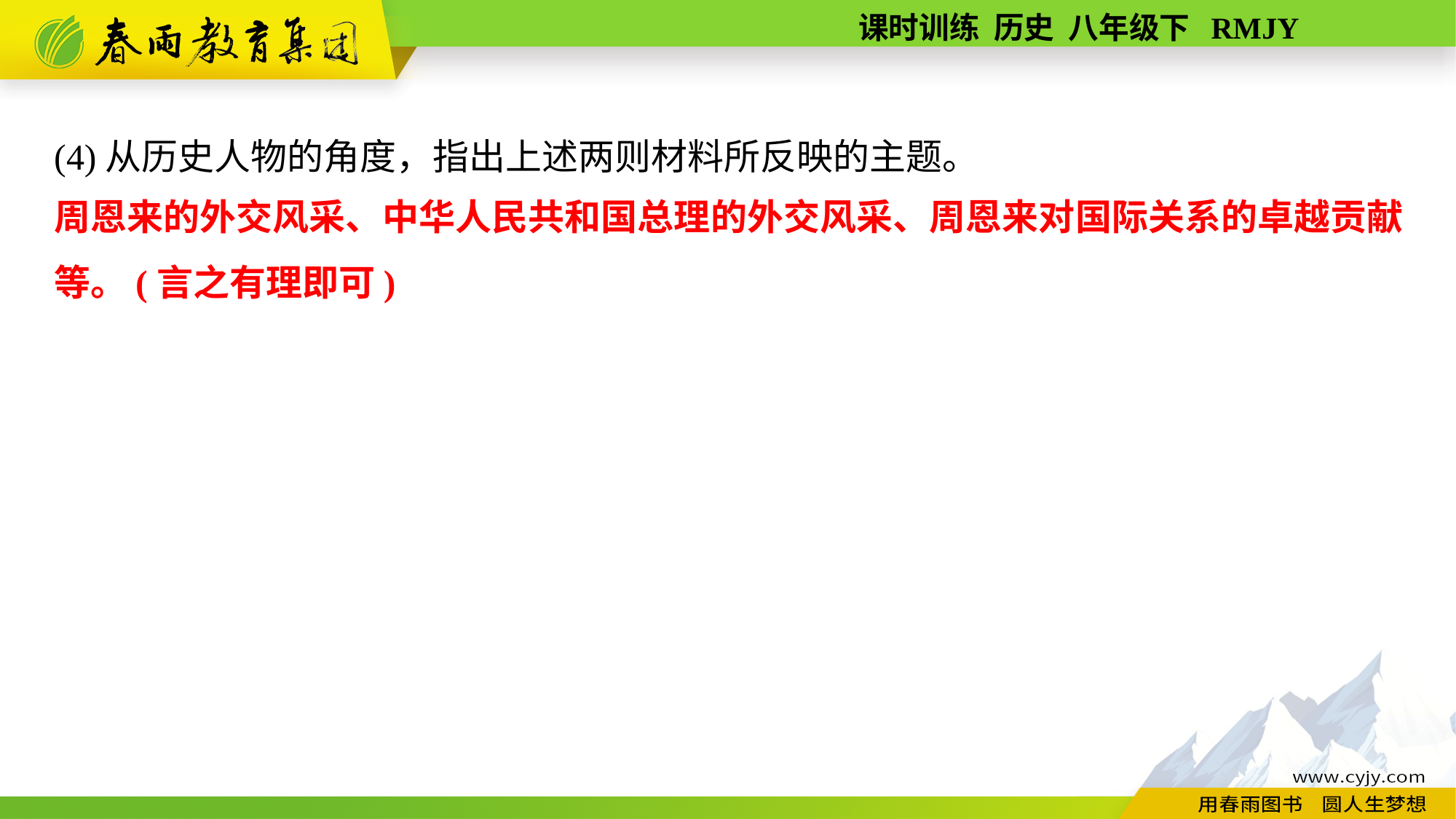

(4)从历史人物的角度，指出上述两则材料所反映的主题。
周恩来的外交风采、中华人民共和国总理的外交风采、周恩来对国际关系的卓越贡献等。(言之有理即可)